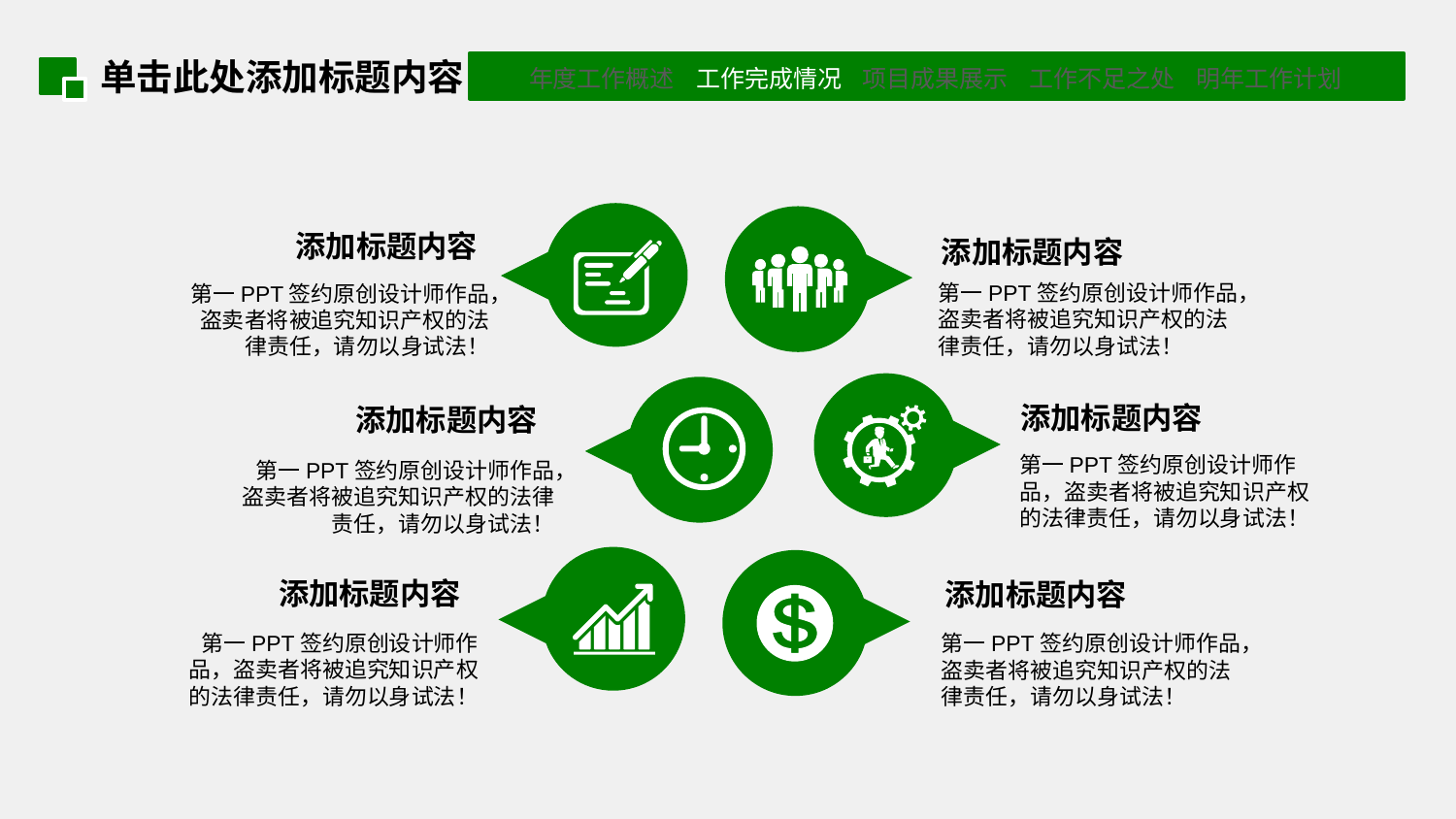

单击此处添加标题内容

添加标题内容
添加标题内容

第一PPT签约原创设计师作品，盗卖者将被追究知识产权的法律责任，请勿以身试法！
第一PPT签约原创设计师作品，盗卖者将被追究知识产权的法律责任，请勿以身试法！

添加标题内容
添加标题内容

第一PPT签约原创设计师作品，盗卖者将被追究知识产权的法律责任，请勿以身试法！
第一PPT签约原创设计师作品，盗卖者将被追究知识产权的法律责任，请勿以身试法！

添加标题内容
添加标题内容

第一PPT签约原创设计师作品，盗卖者将被追究知识产权的法律责任，请勿以身试法！
第一PPT签约原创设计师作品，盗卖者将被追究知识产权的法律责任，请勿以身试法！